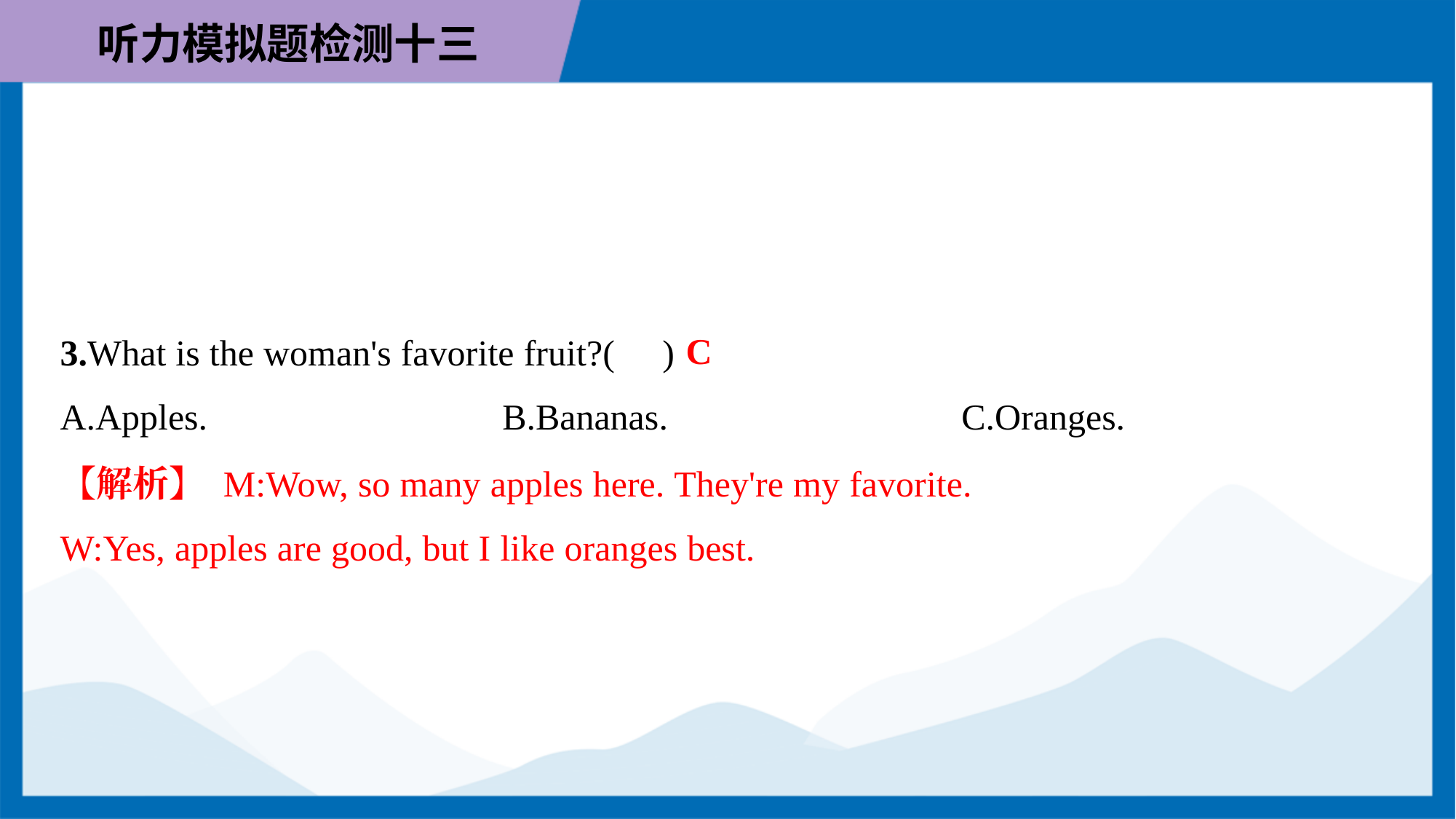

C
3.What is the woman's favorite fruit?(     )
A.Apples.	B.Bananas.	C.Oranges.
【解析】 M:Wow, so many apples here. They're my favorite.
W:Yes, apples are good, but I like oranges best.